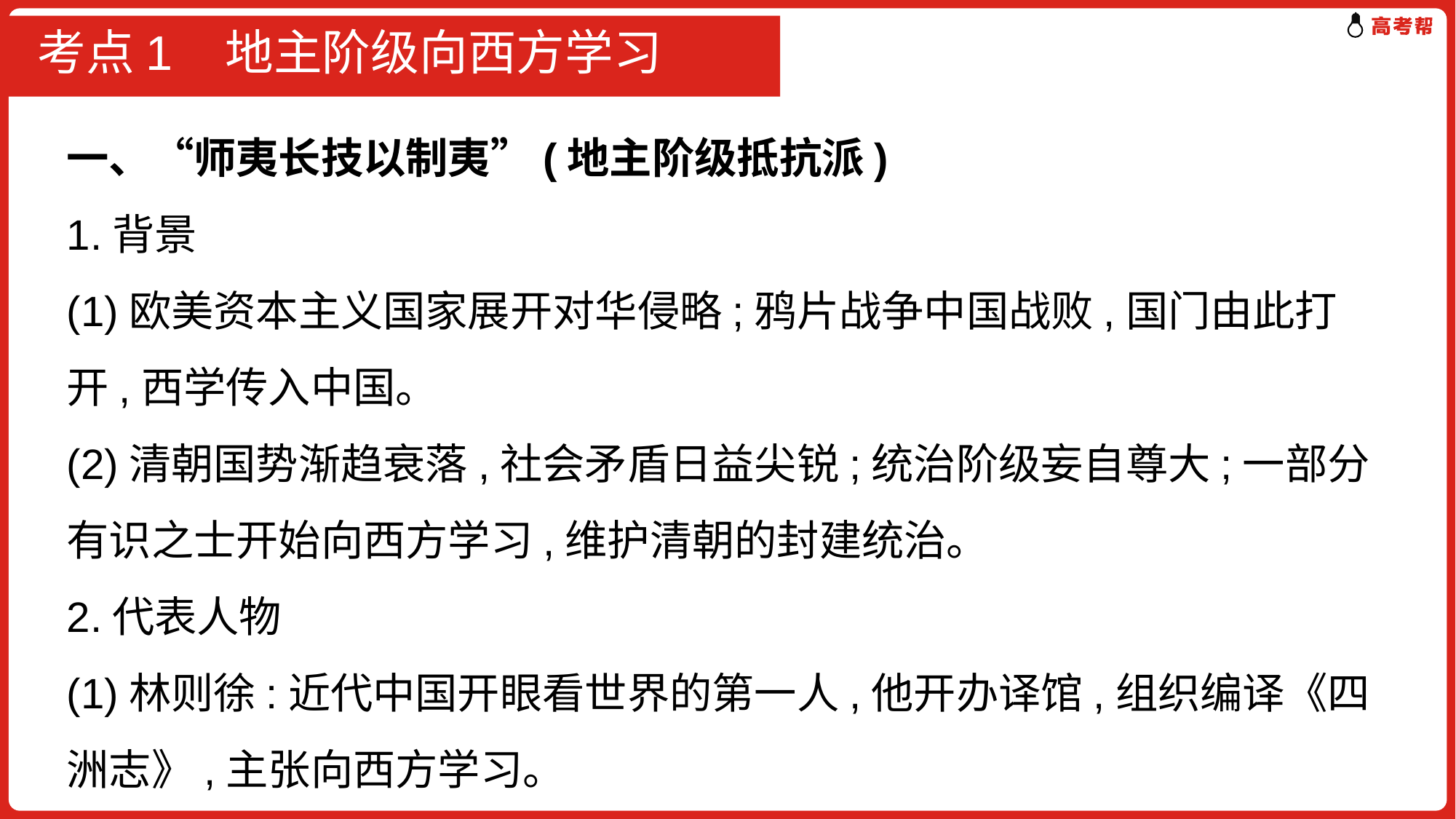

# 考点1   地主阶级向西方学习
一、“师夷长技以制夷”(地主阶级抵抗派)
1.背景
(1)欧美资本主义国家展开对华侵略;鸦片战争中国战败,国门由此打开,西学传入中国。
(2)清朝国势渐趋衰落,社会矛盾日益尖锐;统治阶级妄自尊大;一部分有识之士开始向西方学习,维护清朝的封建统治。
2.代表人物
(1)林则徐:近代中国开眼看世界的第一人,他开办译馆,组织编译《四洲志》,主张向西方学习。